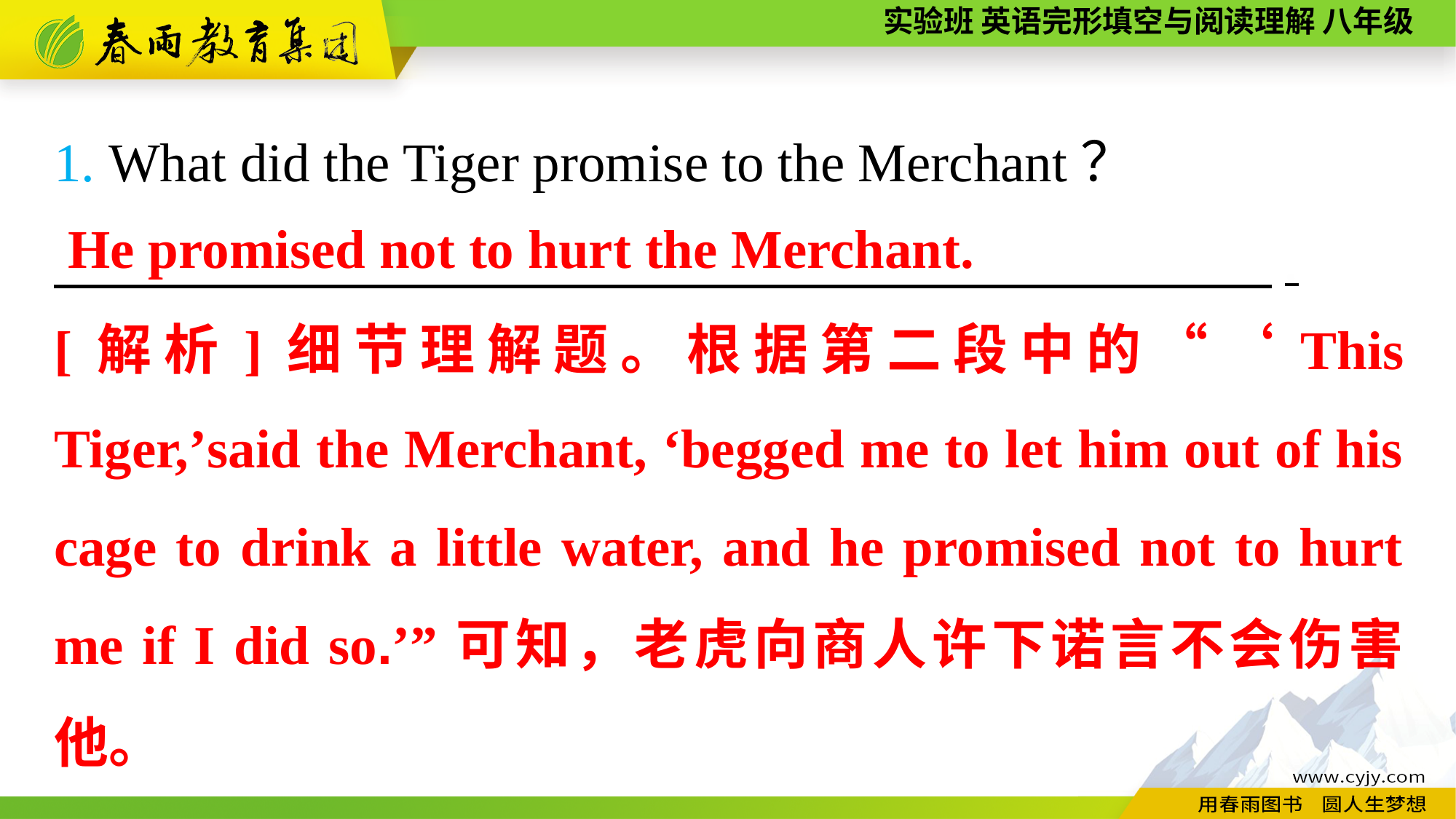

1. What did the Tiger promise to the Merchant？
　　　　　                                                                         　,
He promised not to hurt the Merchant.
[解析]细节理解题。根据第二段中的“‘This Tiger,’said the Merchant, ‘begged me to let him out of his cage to drink a little water, and he promised not to hurt me if I did so.’”可知，老虎向商人许下诺言不会伤害他。